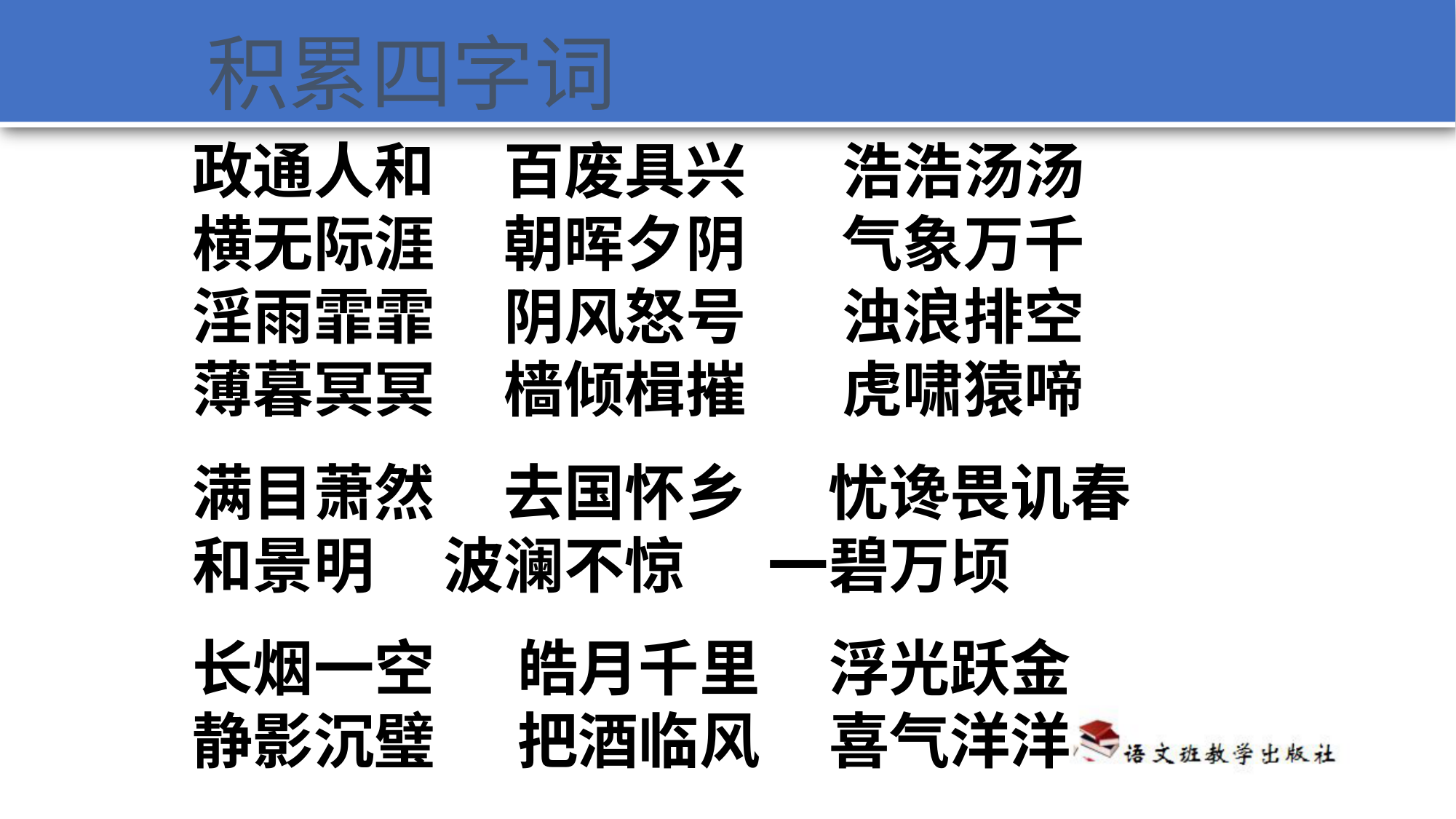

积累四字词
政通人和     百废具兴       浩浩汤汤横无际涯     朝晖夕阴       气象万千淫雨霏霏     阴风怒号       浊浪排空薄暮冥冥     樯倾楫摧       虎啸猿啼
满目萧然     去国怀乡      忧谗畏讥春和景明     波澜不惊      一碧万顷
长烟一空      皓月千里     浮光跃金    静影沉璧      把酒临风     喜气洋洋